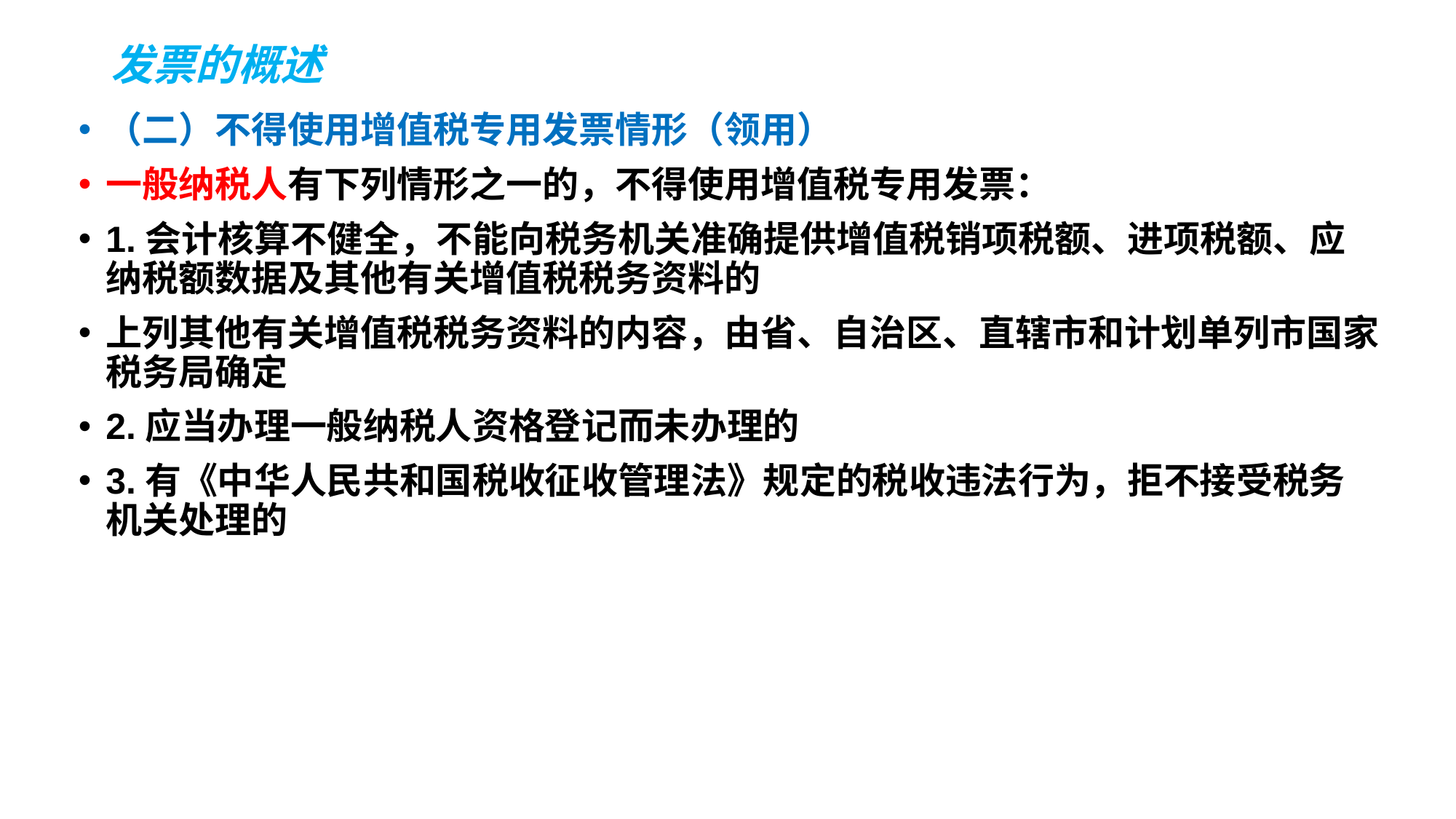

# 发票的概述
（二）不得使用增值税专用发票情形（领用）
一般纳税人有下列情形之一的，不得使用增值税专用发票：
1.会计核算不健全，不能向税务机关准确提供增值税销项税额、进项税额、应纳税额数据及其他有关增值税税务资料的
上列其他有关增值税税务资料的内容，由省、自治区、直辖市和计划单列市国家税务局确定
2.应当办理一般纳税人资格登记而未办理的
3.有《中华人民共和国税收征收管理法》规定的税收违法行为，拒不接受税务机关处理的